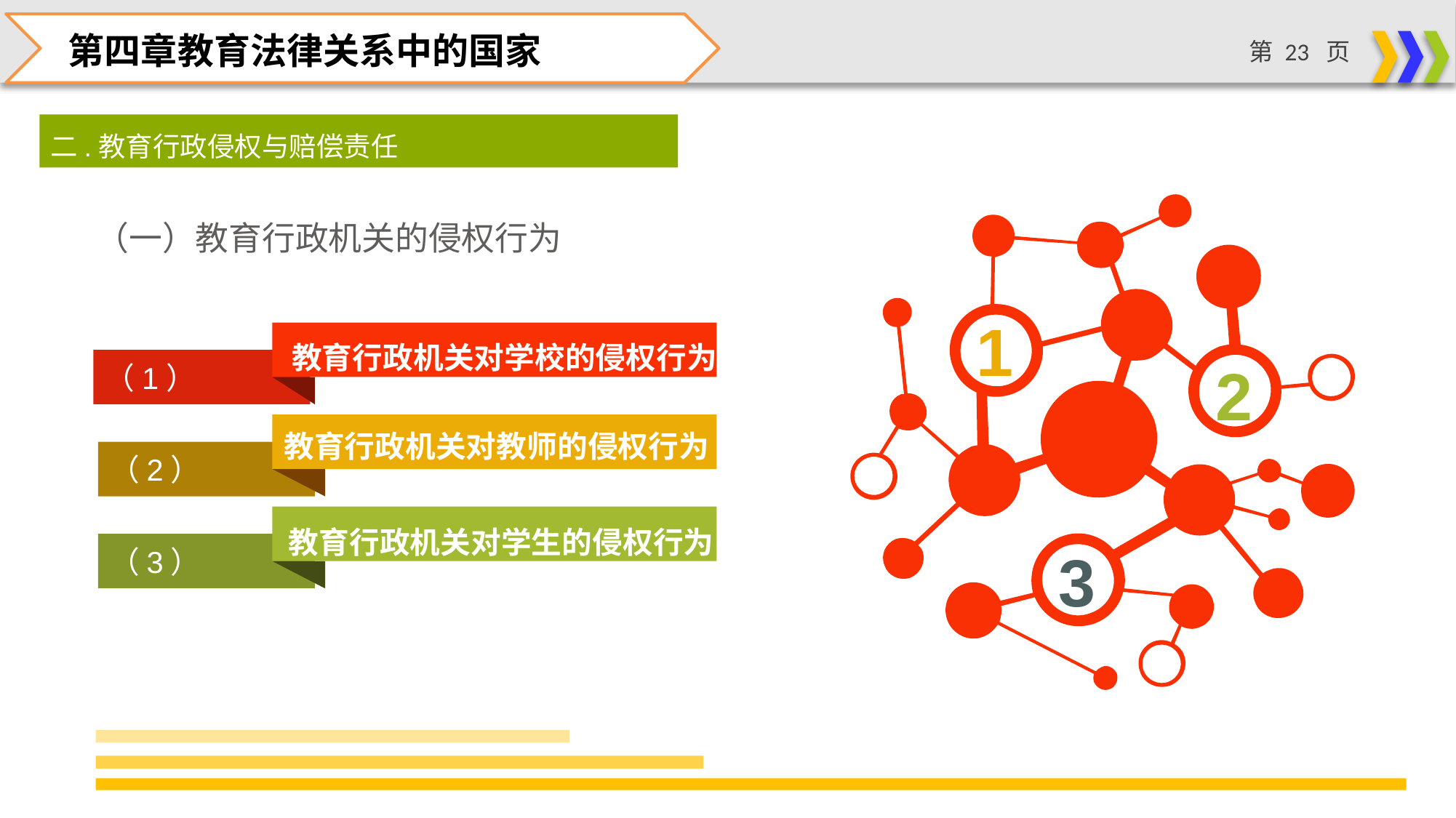

第四章教育法律关系中的国家
二.教育行政侵权与赔偿责任

1
2
3
（一）教育行政机关的侵权行为
教育行政机关对学校的侵权行为

（1）

教育行政机关对教师的侵权行为

（2）

教育行政机关对学生的侵权行为

（3）